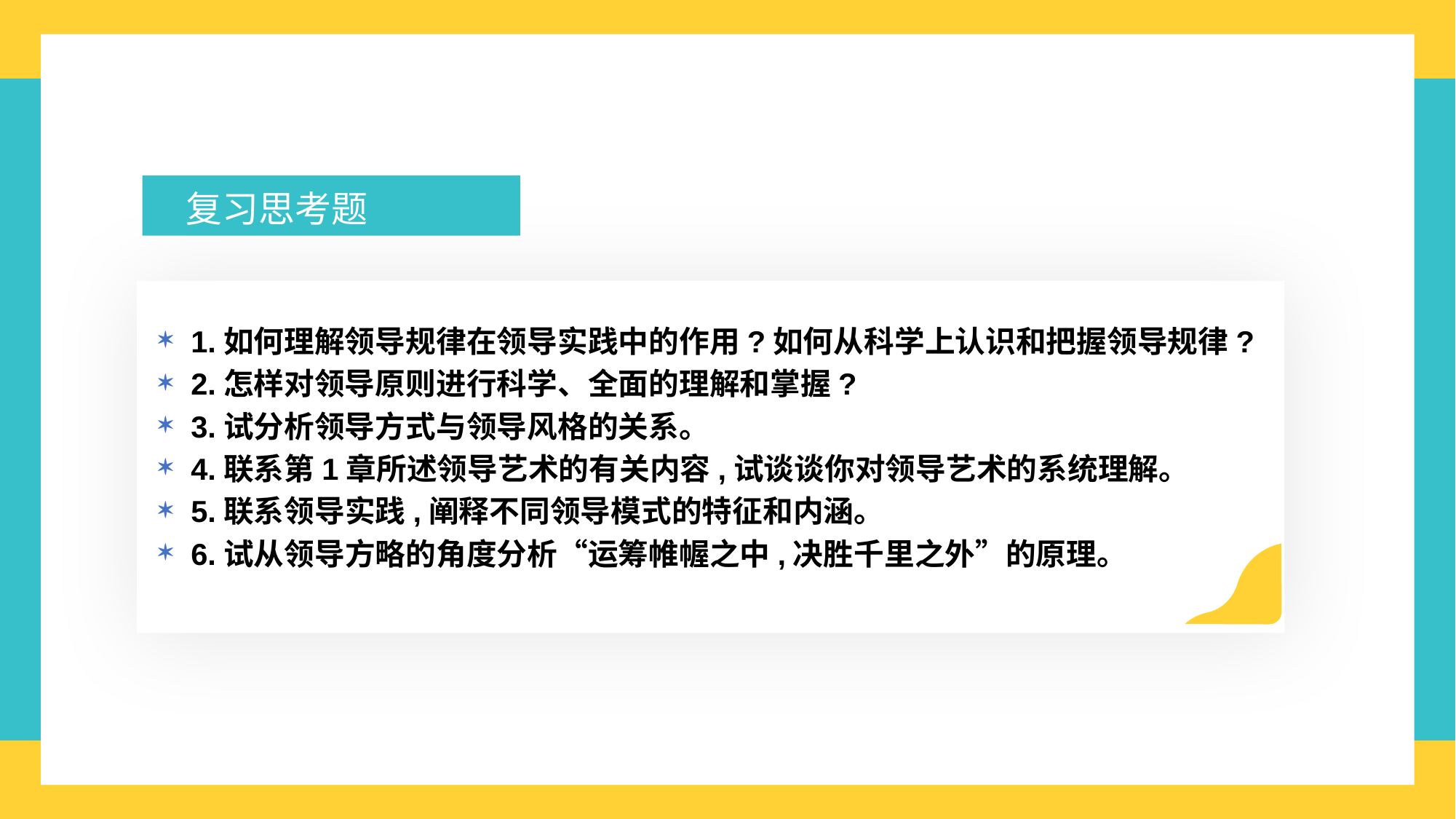

复习思考题

1.如何理解领导规律在领导实践中的作用?如何从科学上认识和把握领导规律?
2.怎样对领导原则进行科学、全面的理解和掌握?
3.试分析领导方式与领导风格的关系。
4.联系第1章所述领导艺术的有关内容,试谈谈你对领导艺术的系统理解。
5.联系领导实践,阐释不同领导模式的特征和内涵。
6.试从领导方略的角度分析“运筹帷幄之中,决胜千里之外”的原理。